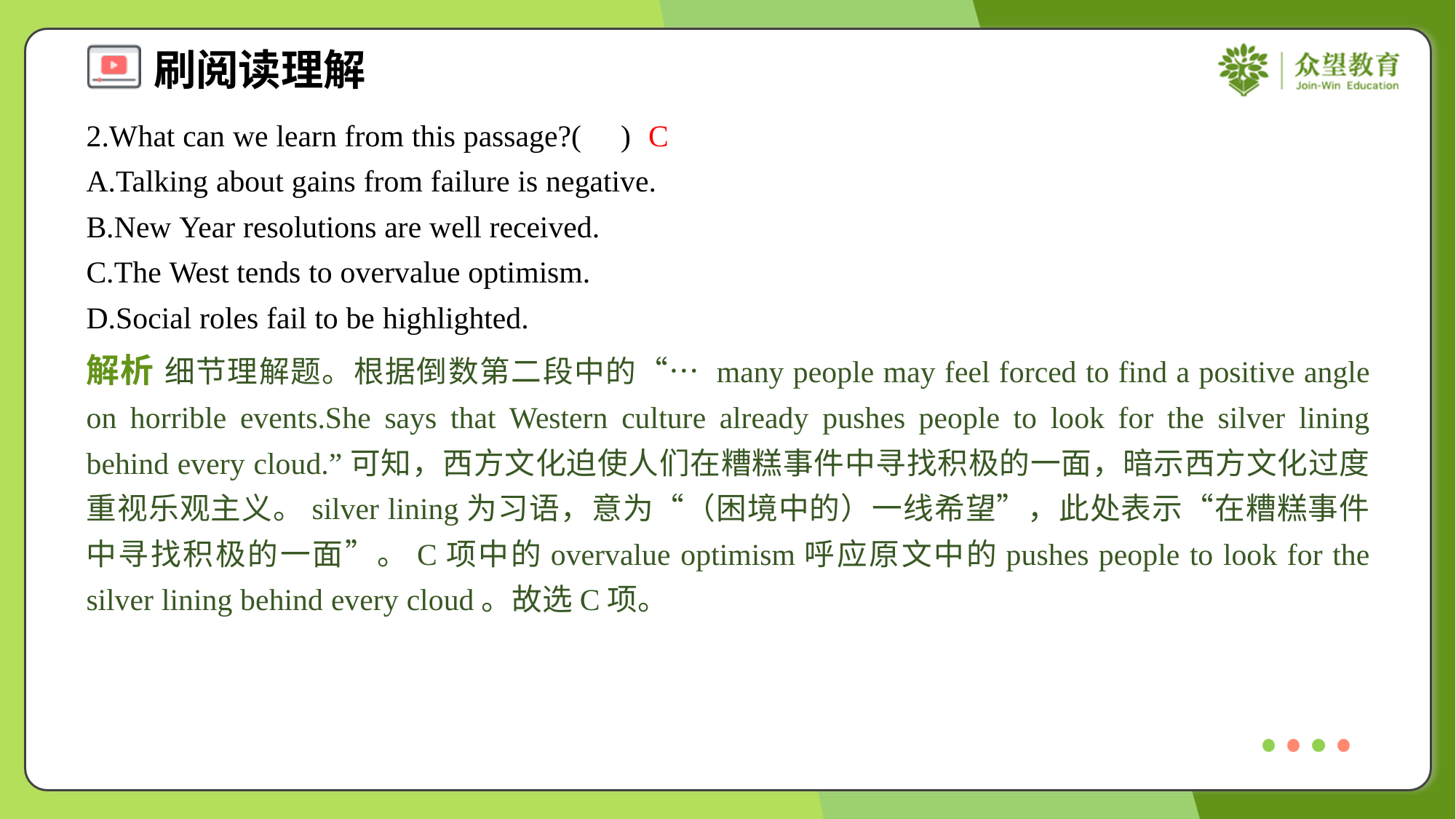

2.What can we learn from this passage?(     )
C
A.Talking about gains from failure is negative.
B.New Year resolutions are well received.
C.The West tends to overvalue optimism.
D.Social roles fail to be highlighted.
解析 细节理解题。根据倒数第二段中的“… many people may feel forced to find a positive angle on horrible events.She says that Western culture already pushes people to look for the silver lining behind every cloud.”可知，西方文化迫使人们在糟糕事件中寻找积极的一面，暗示西方文化过度重视乐观主义。silver lining为习语，意为“（困境中的）一线希望”，此处表示“在糟糕事件中寻找积极的一面”。C项中的overvalue optimism呼应原文中的pushes people to look for the silver lining behind every cloud。故选C项。